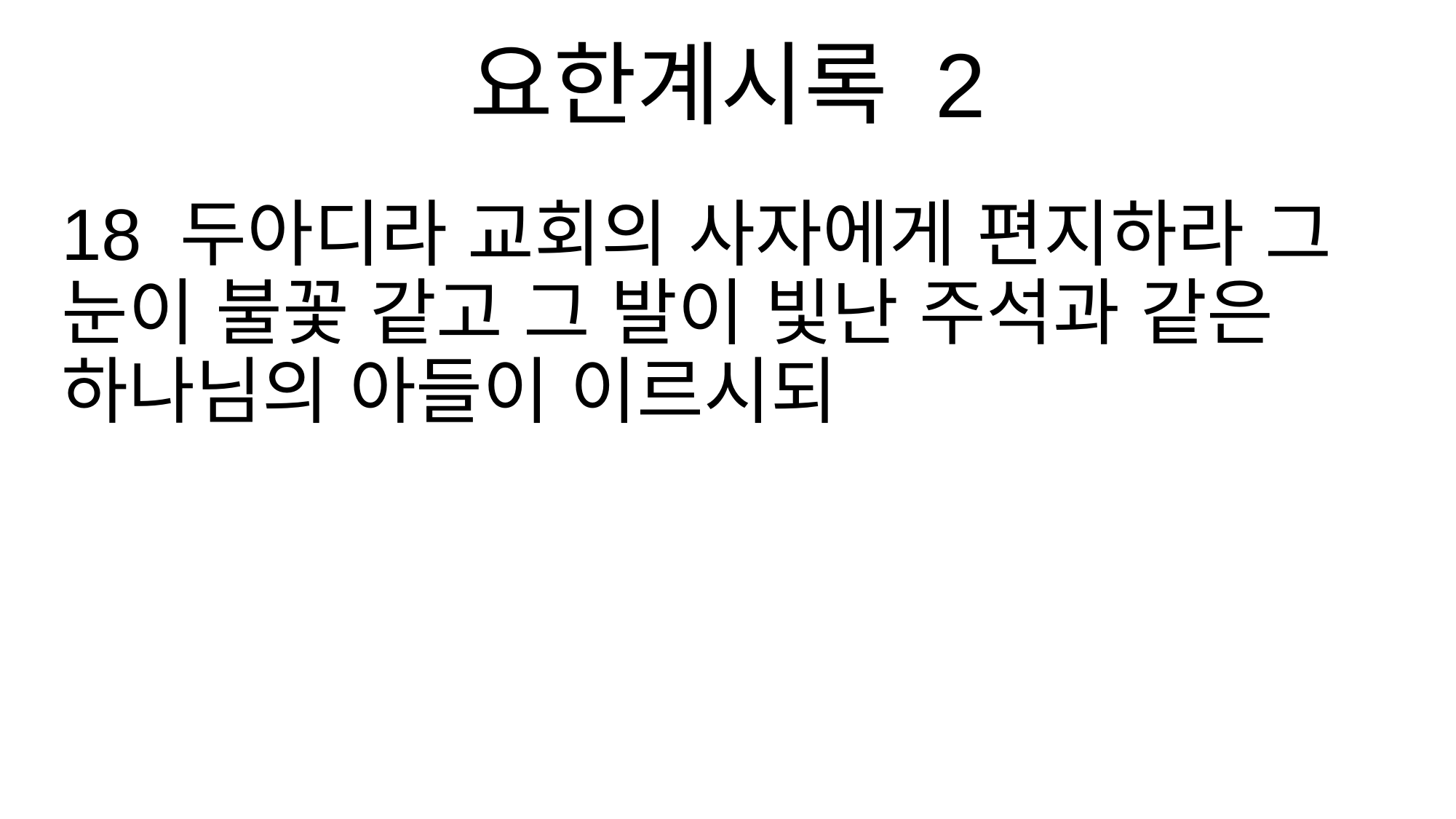

요한계시록 2
18 두아디라 교회의 사자에게 편지하라 그 눈이 불꽃 같고 그 발이 빛난 주석과 같은 하나님의 아들이 이르시되